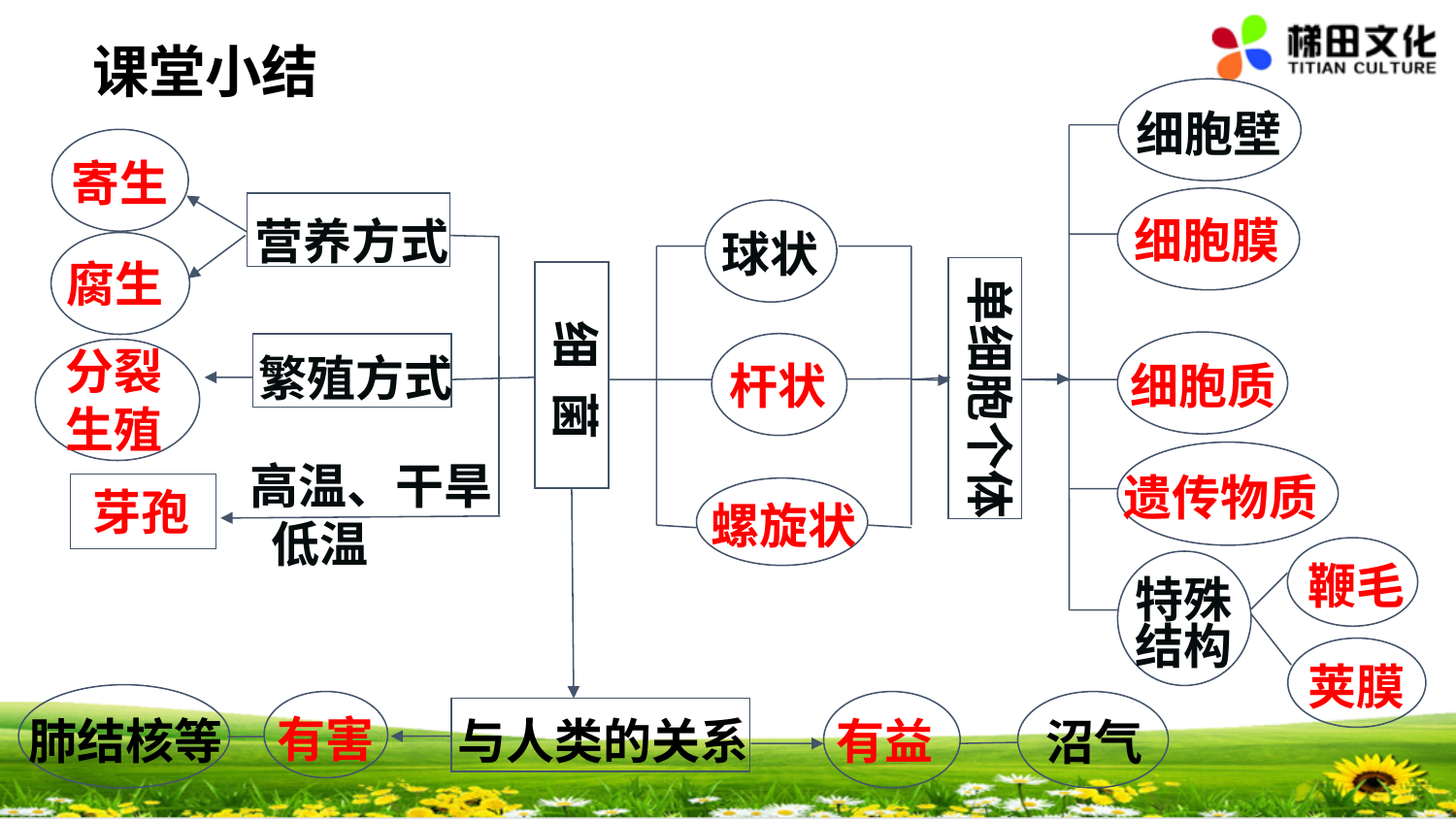

课堂小结
#

细胞壁

寄生

细胞膜
营养方式
球状

腐生

单细胞个体
细  菌

分裂生殖

繁殖方式
杆状
细胞质

 高温、干旱
   低温
遗传物质

芽孢

螺旋状

鞭毛

特殊
结构

荚膜

有害
肺结核等
有益
与人类的关系
沼气